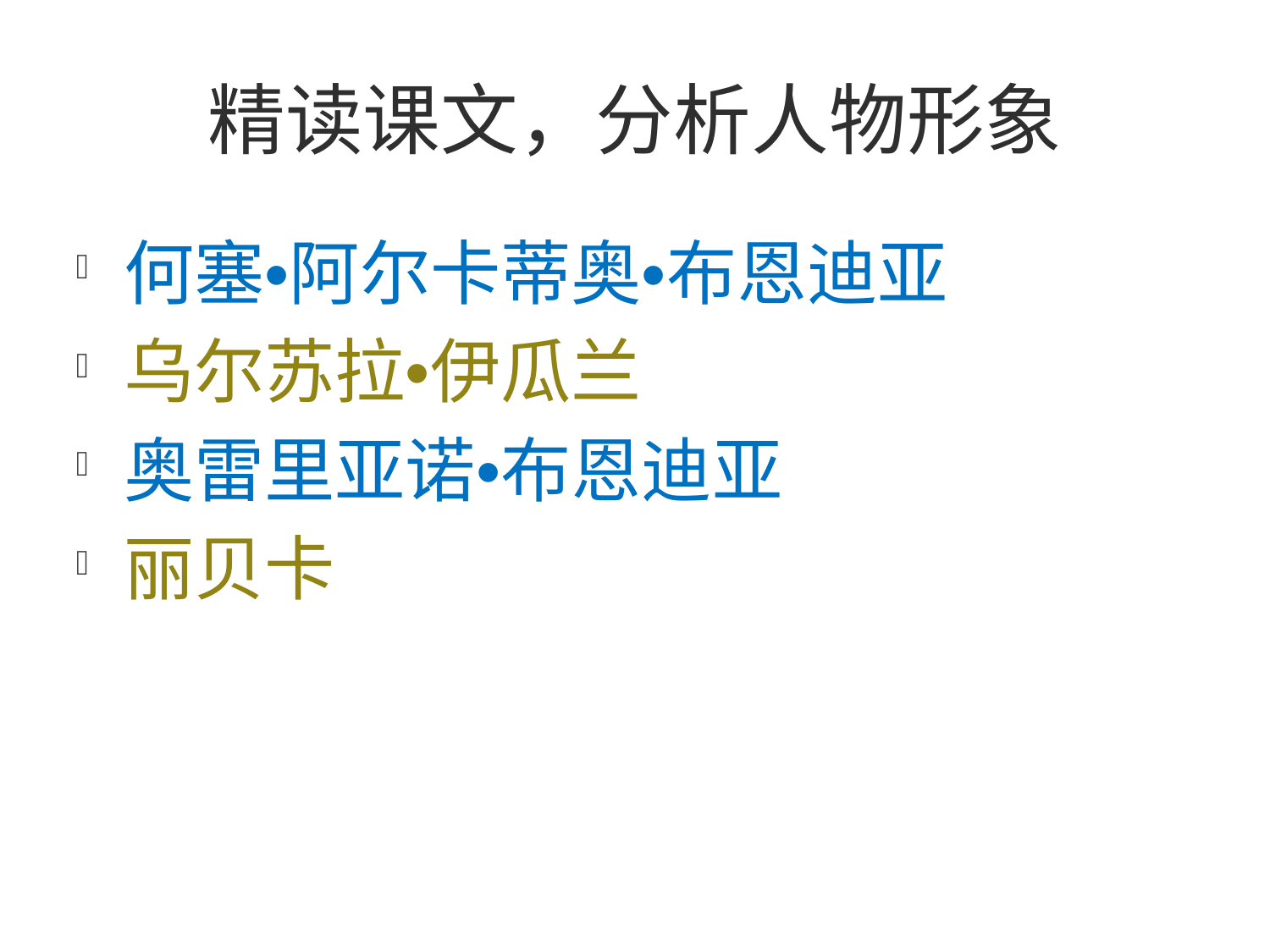

# 精读课文，分析人物形象
何塞•阿尔卡蒂奥•布恩迪亚
乌尔苏拉•伊瓜兰
奥雷里亚诺•布恩迪亚
丽贝卡